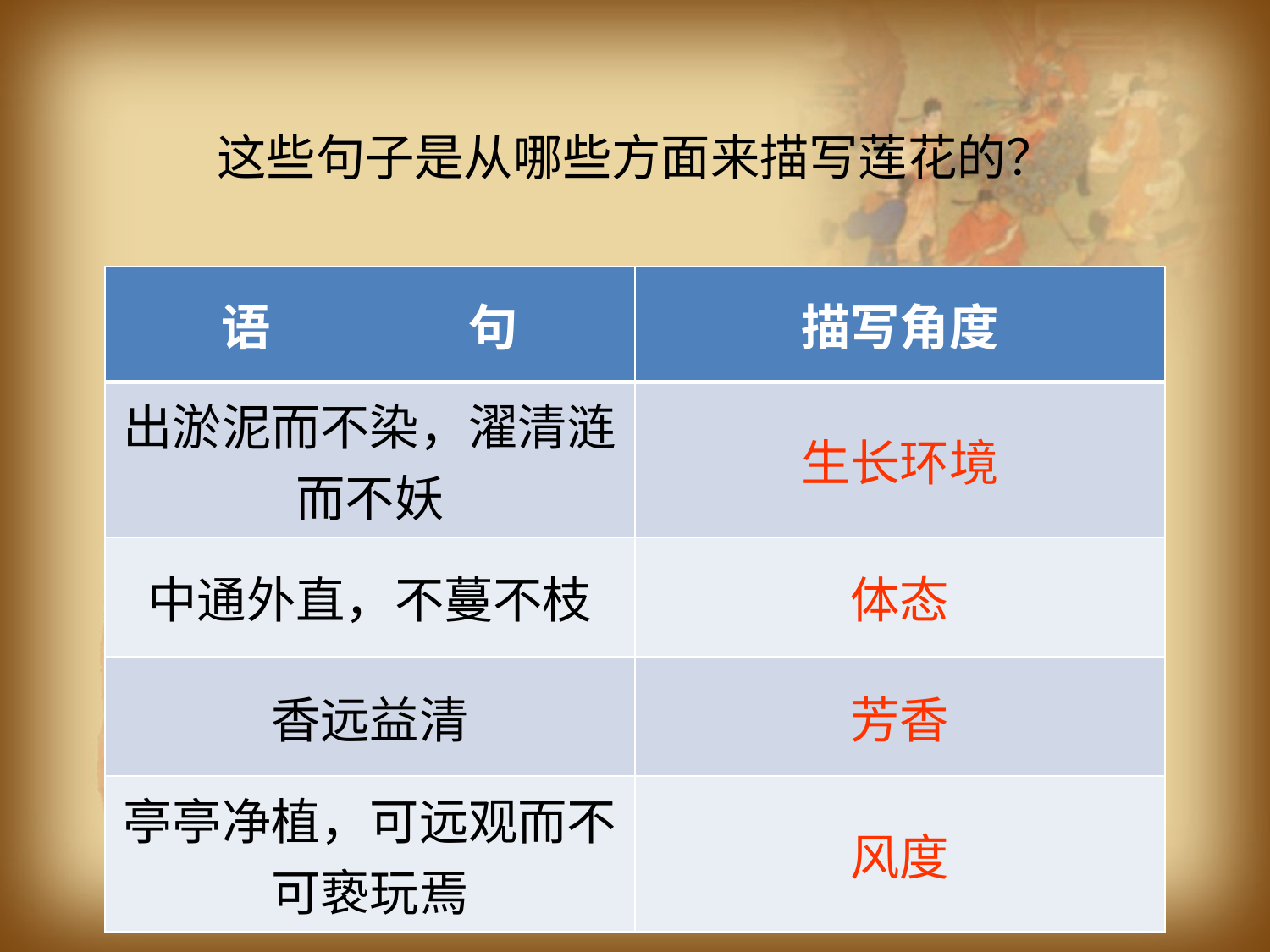

这些句子是从哪些方面来描写莲花的？
| 语 句 | 描写角度 |
| --- | --- |
| 出淤泥而不染，濯清涟而不妖 | 生长环境 |
| 中通外直，不蔓不枝 | 体态 |
| 香远益清 | 芳香 |
| 亭亭净植，可远观而不可亵玩焉 | 风度 |